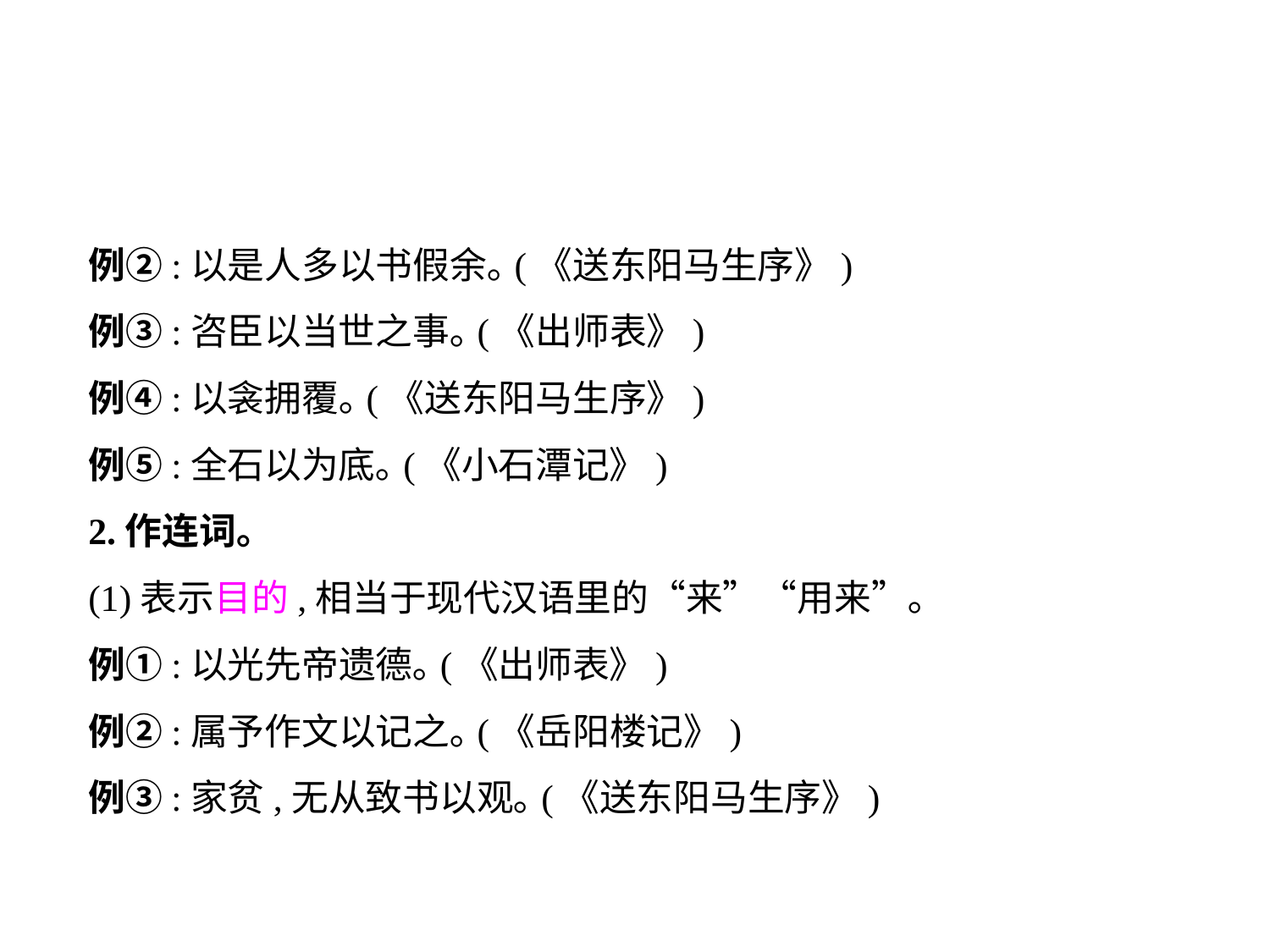

例②:以是人多以书假余｡(《送东阳马生序》)
例③:咨臣以当世之事｡(《出师表》)
例④:以衾拥覆｡(《送东阳马生序》)
例⑤:全石以为底｡(《小石潭记》)
2.作连词｡
(1)表示目的,相当于现代汉语里的“来”“用来”｡
例①:以光先帝遗德｡(《出师表》)
例②:属予作文以记之｡(《岳阳楼记》)
例③:家贫,无从致书以观｡(《送东阳马生序》)